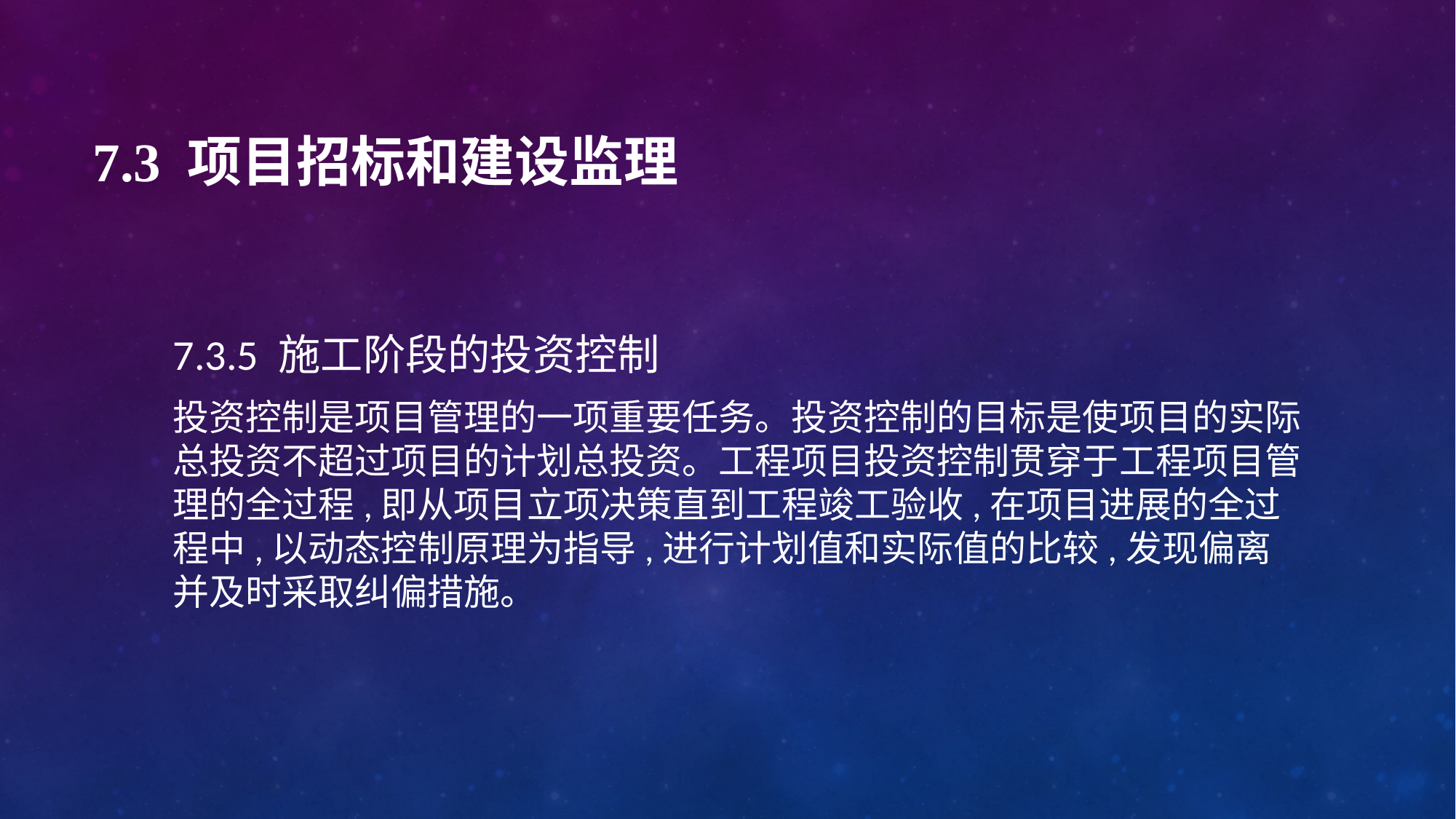

# 7.3 项目招标和建设监理
7.3.5 施工阶段的投资控制
投资控制是项目管理的一项重要任务。投资控制的目标是使项目的实际总投资不超过项目的计划总投资。工程项目投资控制贯穿于工程项目管理的全过程,即从项目立项决策直到工程竣工验收,在项目进展的全过程中,以动态控制原理为指导,进行计划值和实际值的比较,发现偏离并及时采取纠偏措施。